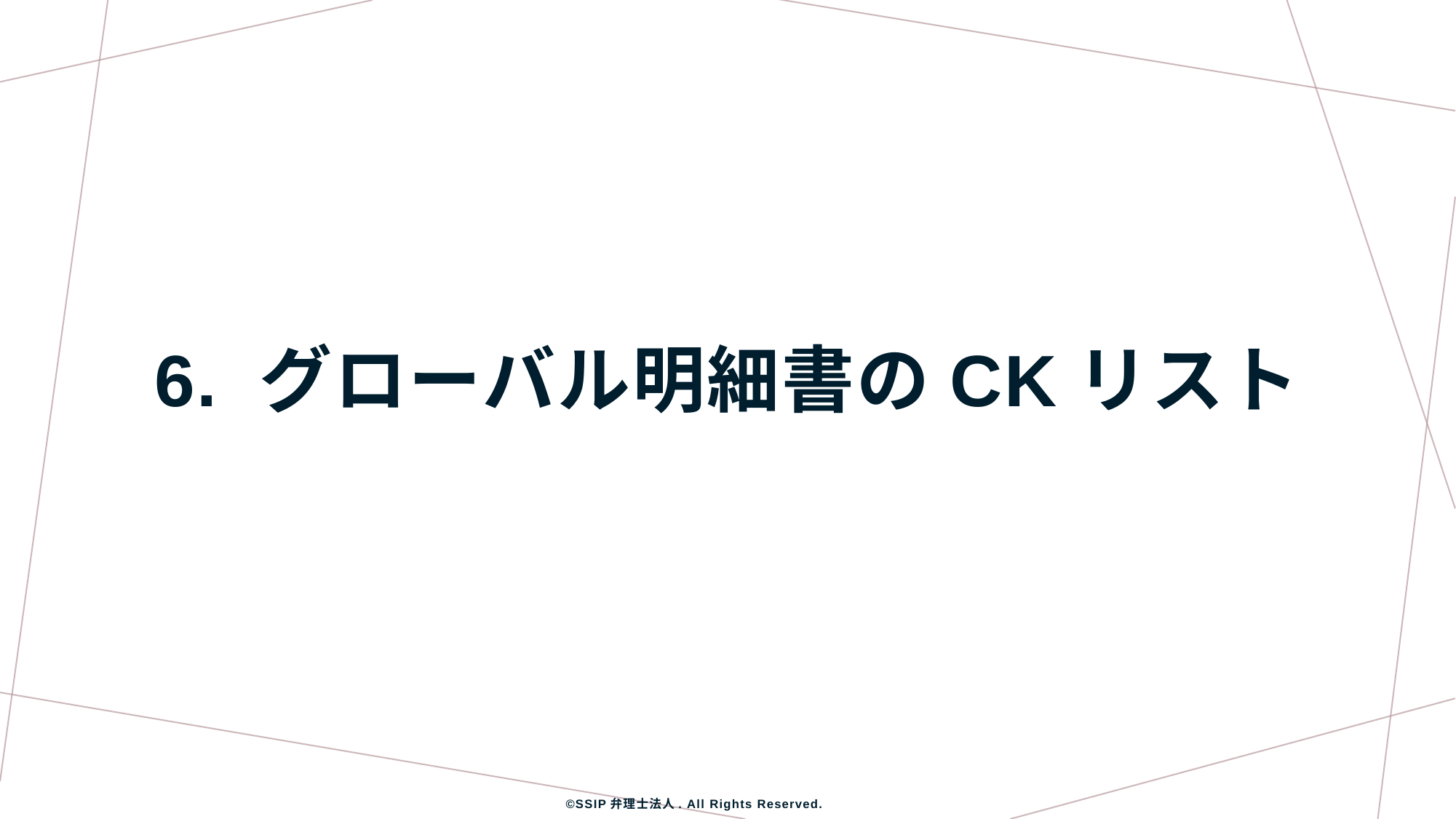

# 6. グローバル明細書のCKリスト
©SSIP弁理士法人. All Rights Reserved.